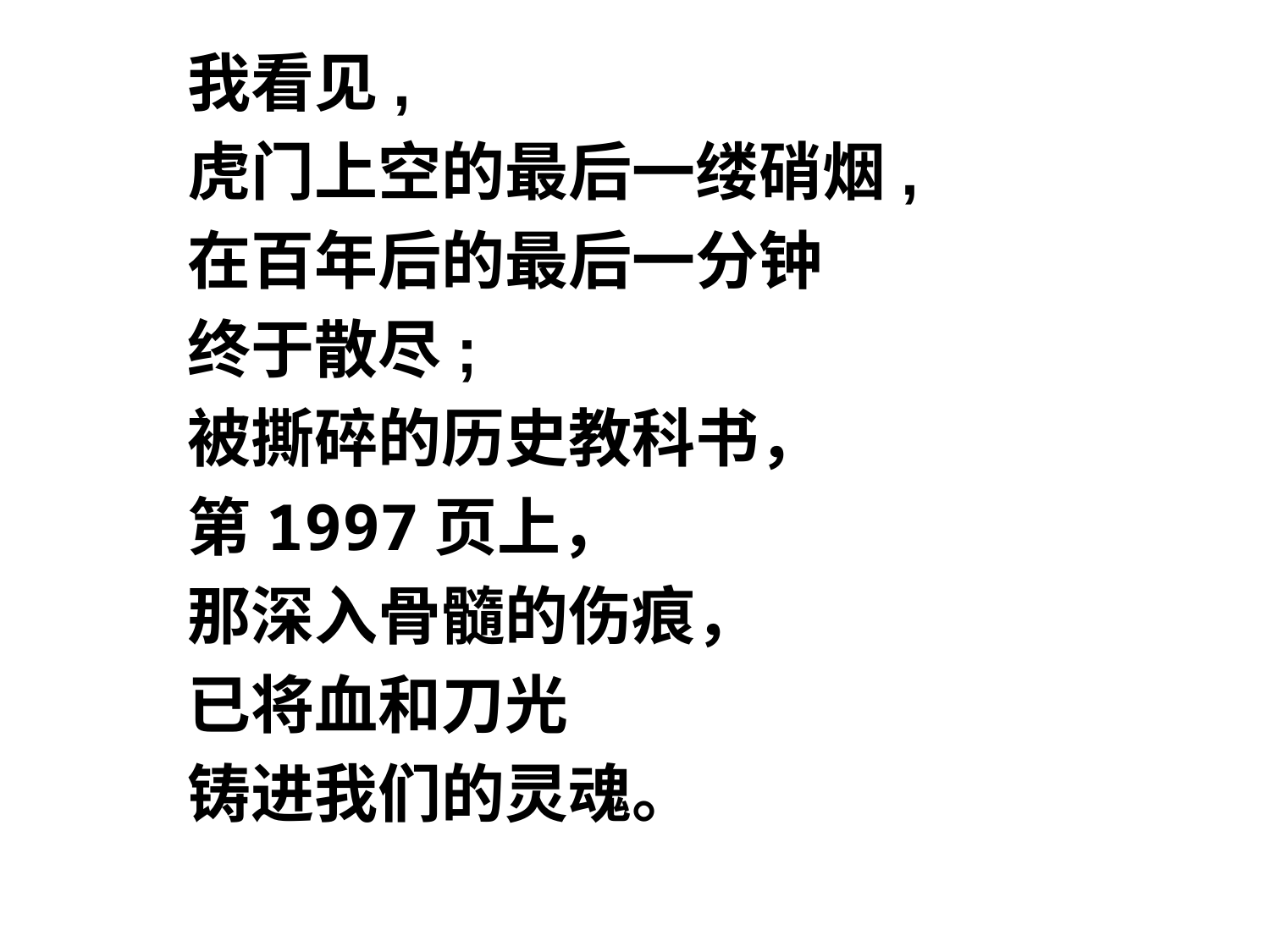

我看见,
虎门上空的最后一缕硝烟,
在百年后的最后一分钟
终于散尽;
被撕碎的历史教科书，
第1997页上，
那深入骨髓的伤痕，
已将血和刀光
铸进我们的灵魂。